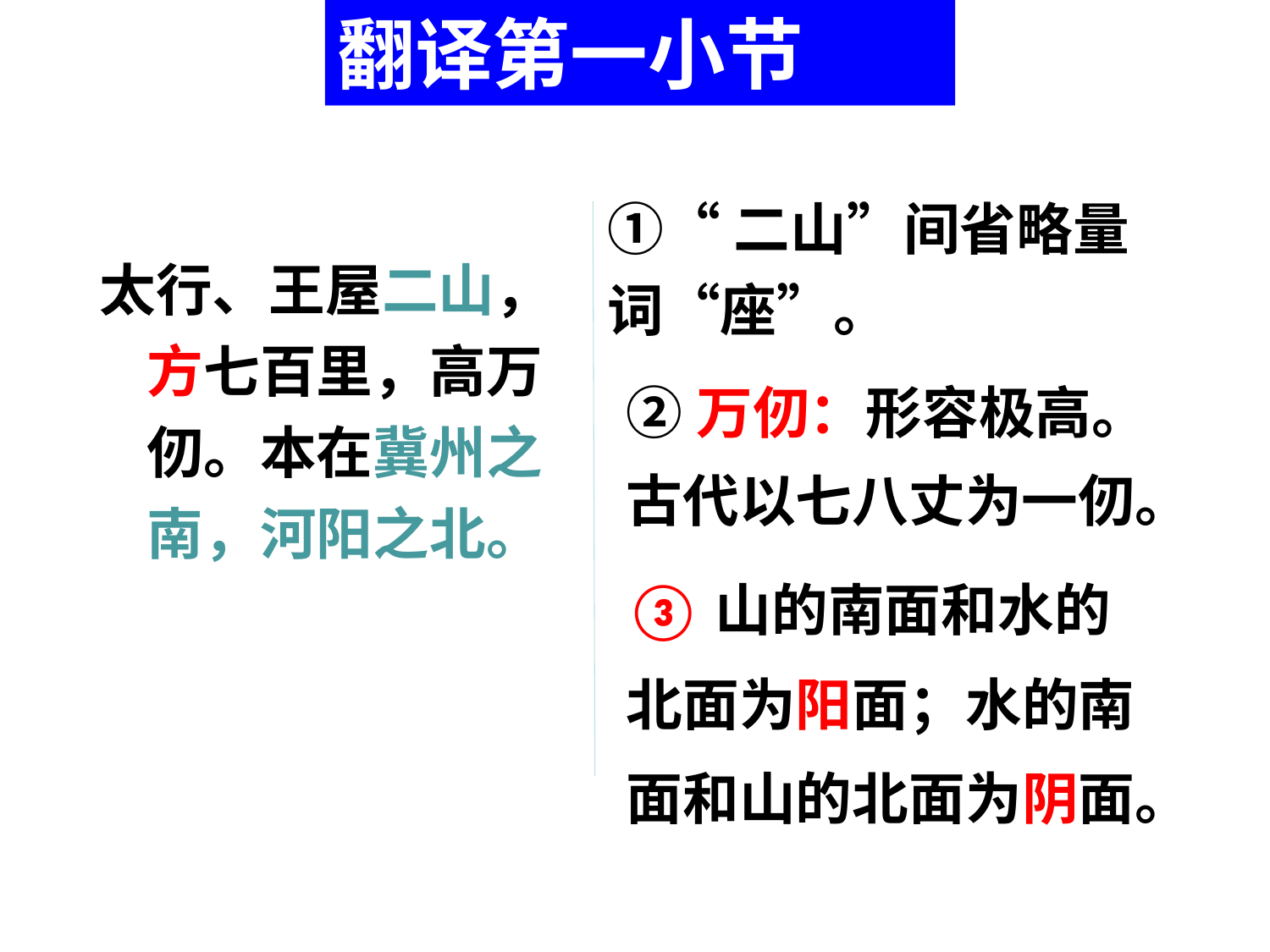

翻译第一小节
①“二山”间省略量词“座”。
太行、王屋二山，方七百里，高万仞。本在冀州之南，河阳之北。
②万仞：形容极高。古代以七八丈为一仞。
③山的南面和水的北面为阳面；水的南面和山的北面为阴面。